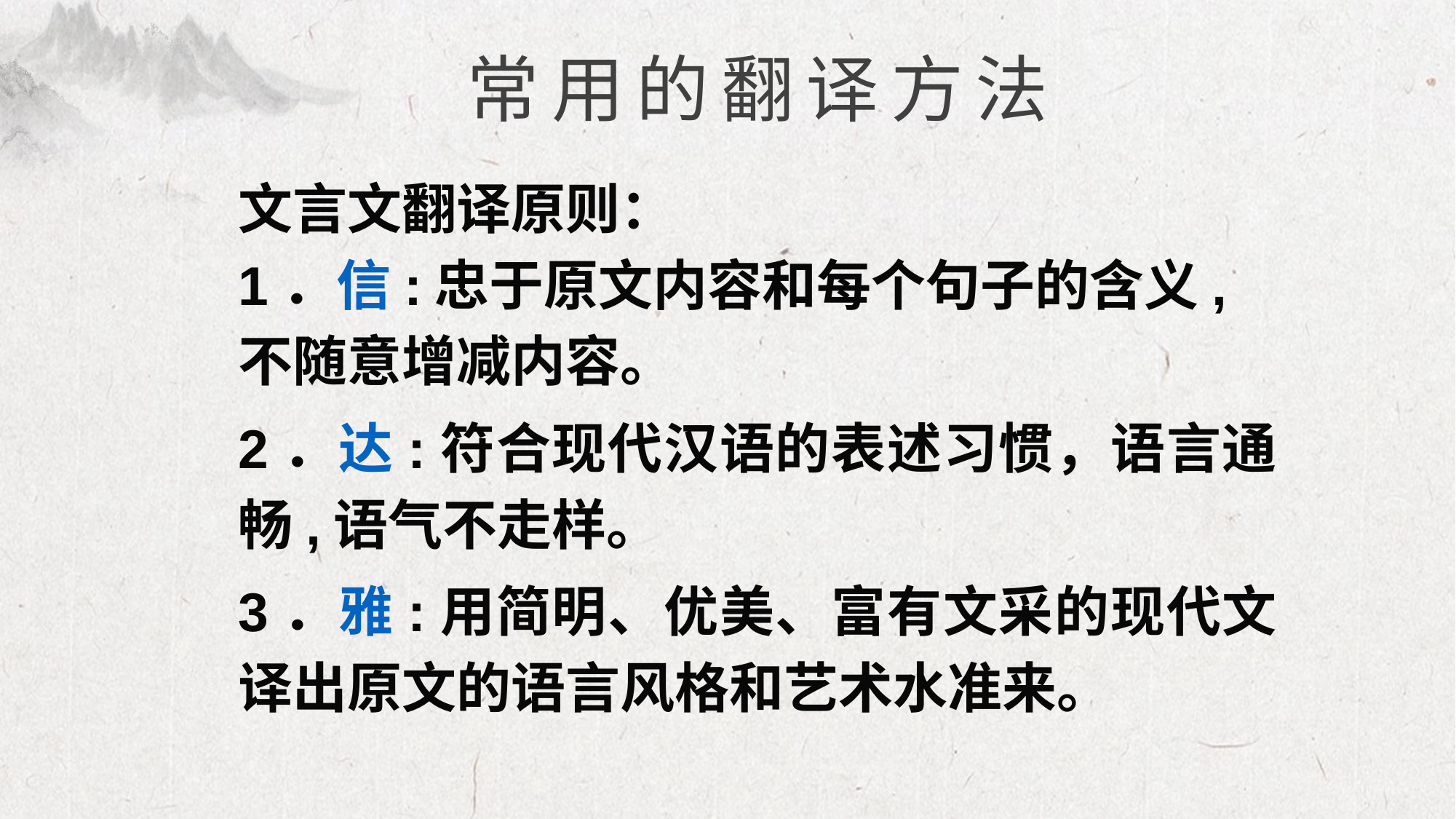

常用的翻译方法
文言文翻译原则：
1．信:忠于原文内容和每个句子的含义,不随意增减内容。
2．达:符合现代汉语的表述习惯，语言通畅,语气不走样。
3．雅:用简明、优美、富有文采的现代文译出原文的语言风格和艺术水准来。